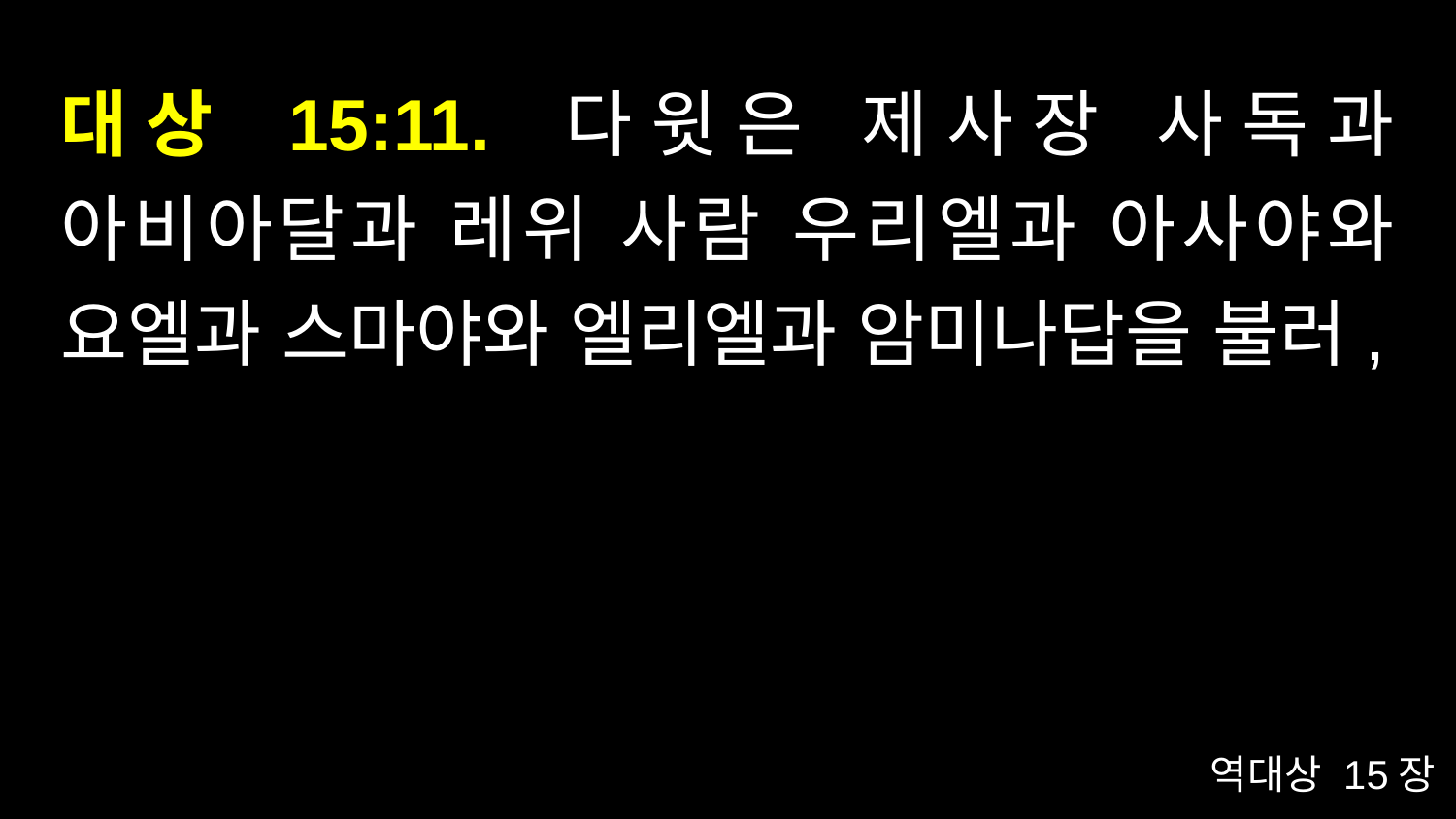

# 대상 15:11. 다윗은 제사장 사독과 아비아달과 레위 사람 우리엘과 아사야와 요엘과 스마야와 엘리엘과 암미나답을 불러,
역대상 15장